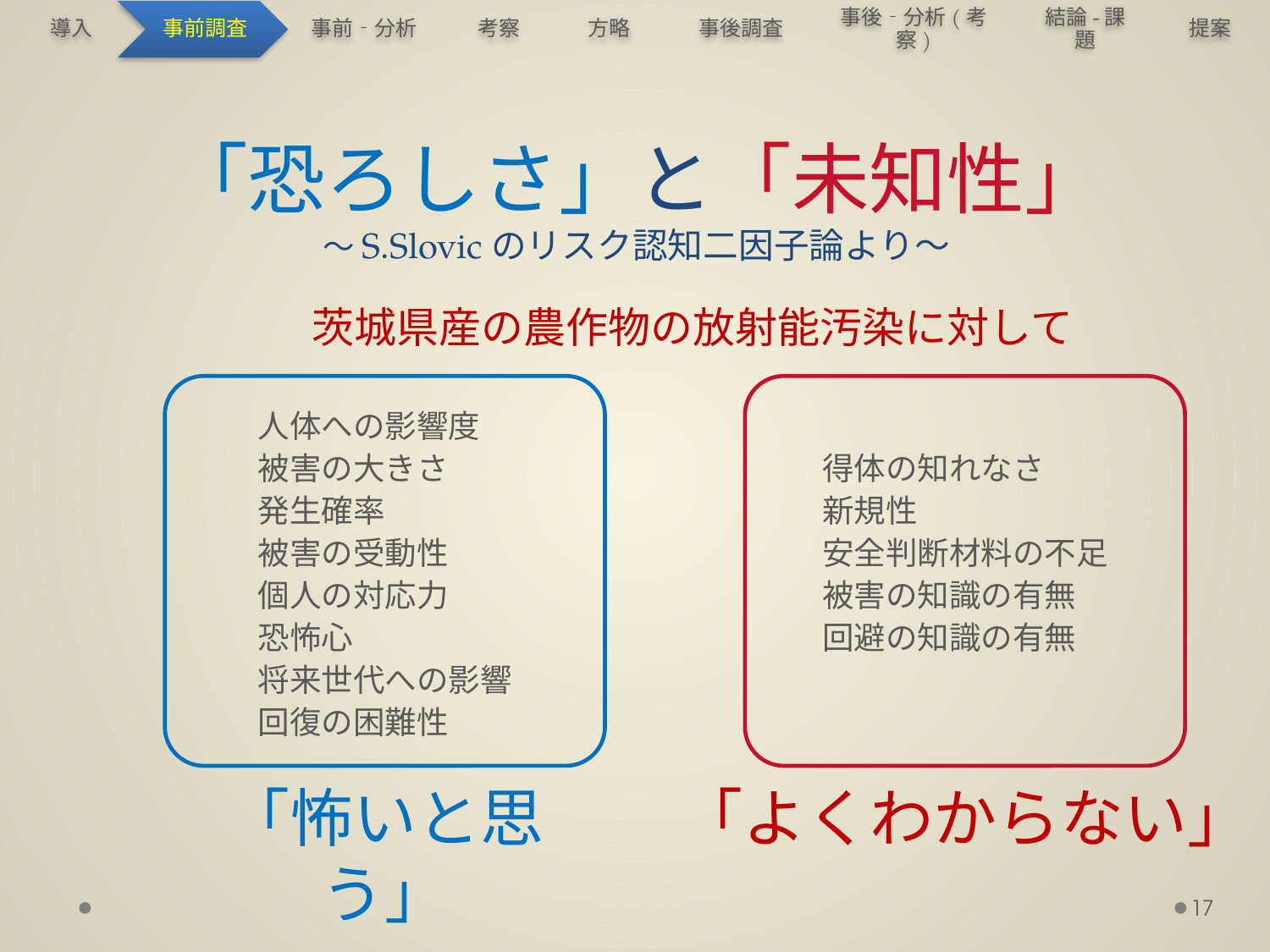

導入
事前調査
事前‐分析
考察
方略
事後調査
事後‐分析(考察)
結論-課題
提案
# 「恐ろしさ」と「未知性」 ～S.Slovicのリスク認知二因子論より～
茨城県産の農作物の放射能汚染に対して
人体への影響度
被害の大きさ
発生確率
被害の受動性
個人の対応力
恐怖心
将来世代への影響
回復の困難性
得体の知れなさ
新規性
安全判断材料の不足
被害の知識の有無
回避の知識の有無

「怖いと思う」
「よくわからない」
17